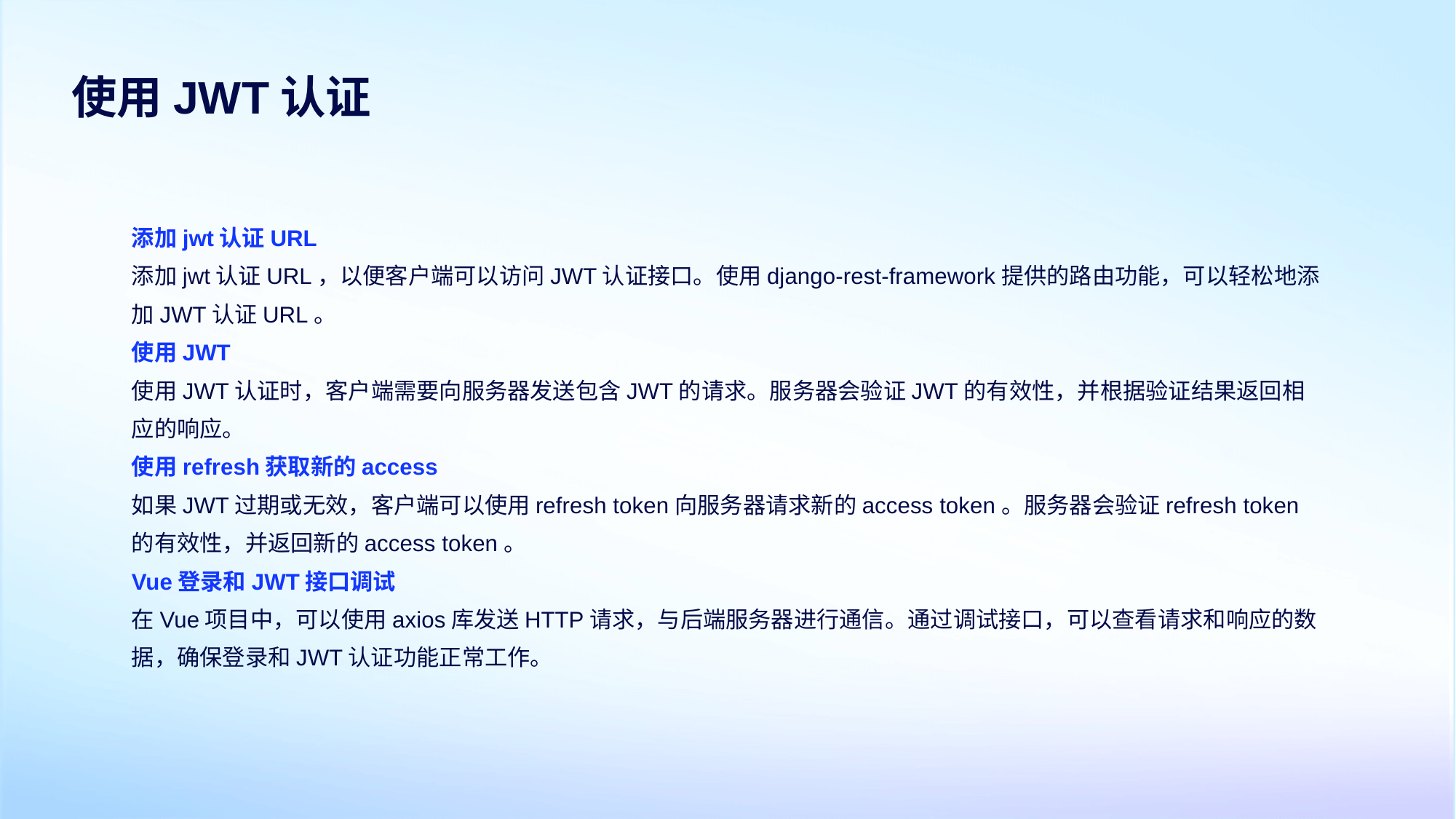

使用JWT认证
添加jwt认证URL
添加jwt认证URL，以便客户端可以访问JWT认证接口。使用django-rest-framework提供的路由功能，可以轻松地添加JWT认证URL。
使用JWT
使用JWT认证时，客户端需要向服务器发送包含JWT的请求。服务器会验证JWT的有效性，并根据验证结果返回相应的响应。
使用refresh获取新的access
如果JWT过期或无效，客户端可以使用refresh token向服务器请求新的access token。服务器会验证refresh token的有效性，并返回新的access token。
Vue登录和JWT接口调试
在Vue项目中，可以使用axios库发送HTTP请求，与后端服务器进行通信。通过调试接口，可以查看请求和响应的数据，确保登录和JWT认证功能正常工作。